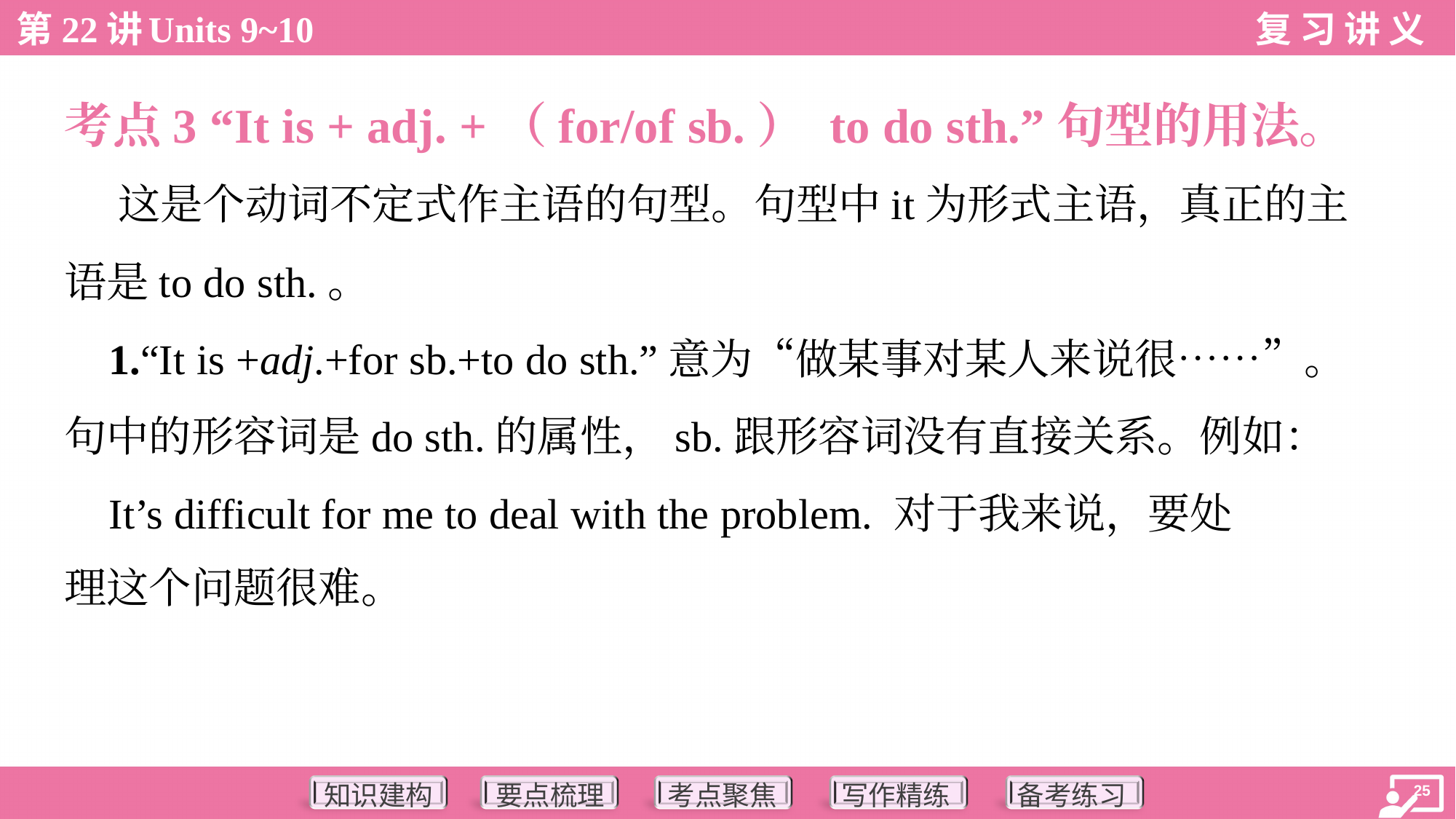

考点3 “It is + adj. +（for/of sb.） to do sth.”句型的用法。
    这是个动词不定式作主语的句型。句型中it为形式主语，真正的主
语是to do sth.。
    1.“It is +adj.+for sb.+to do sth.”意为“做某事对某人来说很……”。
句中的形容词是do sth.的属性，sb.跟形容词没有直接关系。例如：
    It’s difficult for me to deal with the problem. 对于我来说，要处
理这个问题很难。